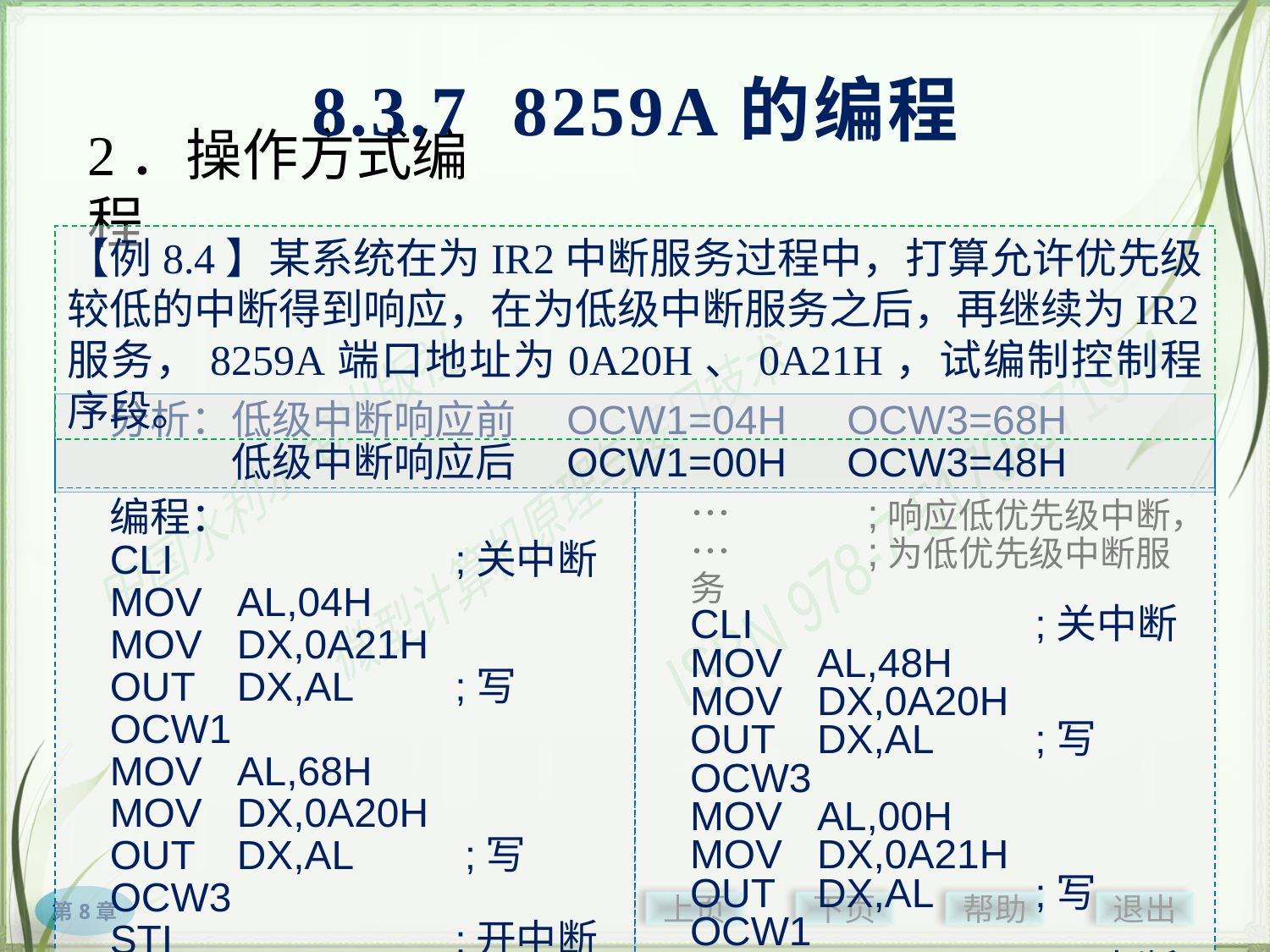

8.3.7  8259A的编程
# 2．操作方式编程
【例8.4】某系统在为IR2中断服务过程中，打算允许优先级较低的中断得到响应，在为低级中断服务之后，再继续为IR2服务，8259A端口地址为0A20H、0A21H，试编制控制程序段。
分析：低级中断响应前　OCW1=04H　OCW3=68H
　　　低级中断响应后　OCW1=00H　OCW3=48H
编程：
CLI		　　;关中断
MOV	AL,04H
MOV	DX,0A21H
OUT	DX,AL	　　;写OCW1
MOV	AL,68H
MOV	DX,0A20H
OUT	DX,AL 　　;写OCW3
STI		　　;开中断
…	　;响应低优先级中断，
…	　;为低优先级中断服务
CLI		　　;关中断
MOV	AL,48H
MOV	DX,0A20H
OUT	DX,AL	　　;写OCW3
MOV	AL,00H
MOV	DX,0A21H
OUT	DX,AL	　　;写OCW1
STI		　　;开中断